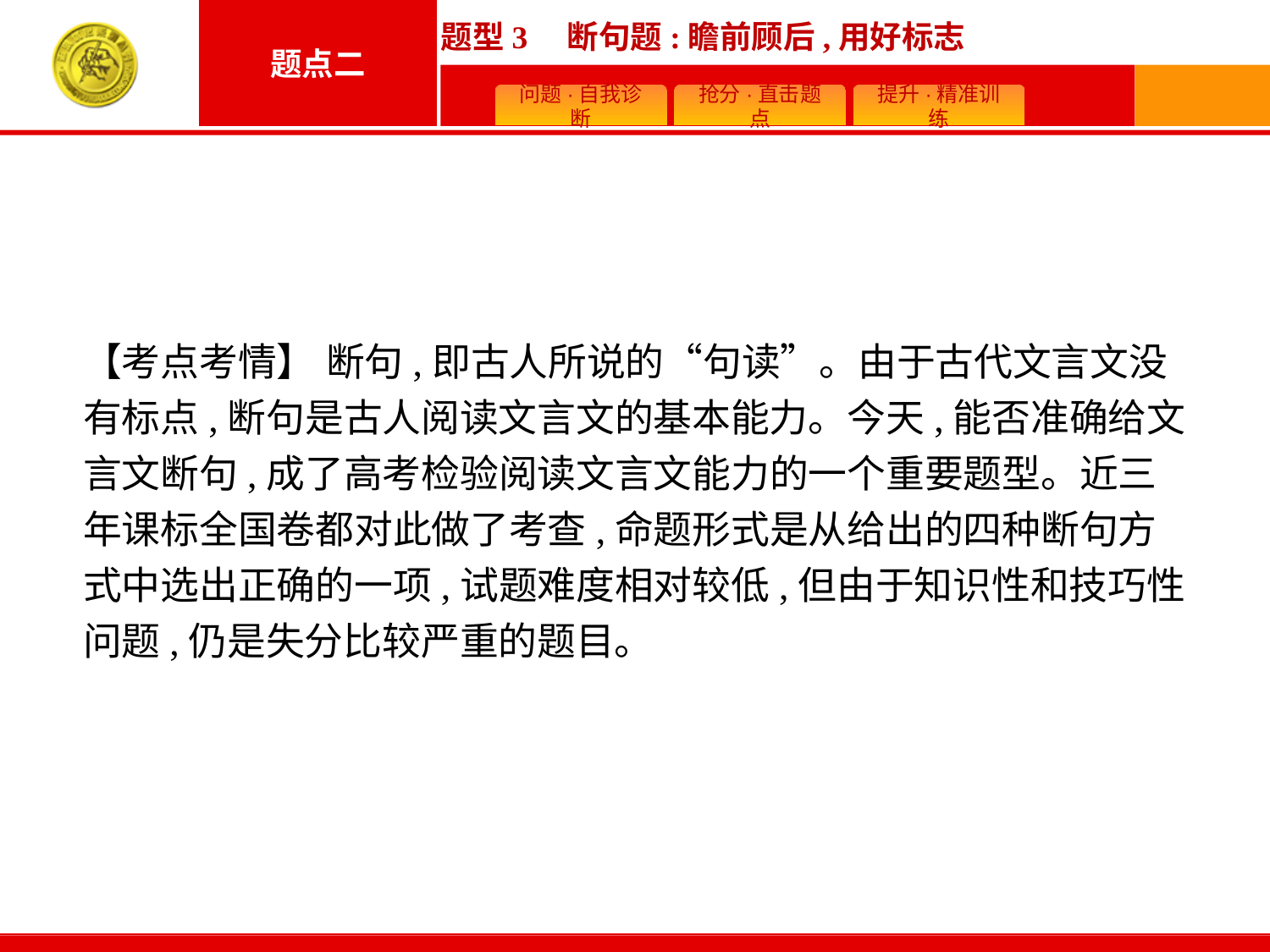

【考点考情】 断句,即古人所说的“句读”。由于古代文言文没有标点,断句是古人阅读文言文的基本能力。今天,能否准确给文言文断句,成了高考检验阅读文言文能力的一个重要题型。近三年课标全国卷都对此做了考查,命题形式是从给出的四种断句方式中选出正确的一项,试题难度相对较低,但由于知识性和技巧性问题,仍是失分比较严重的题目。